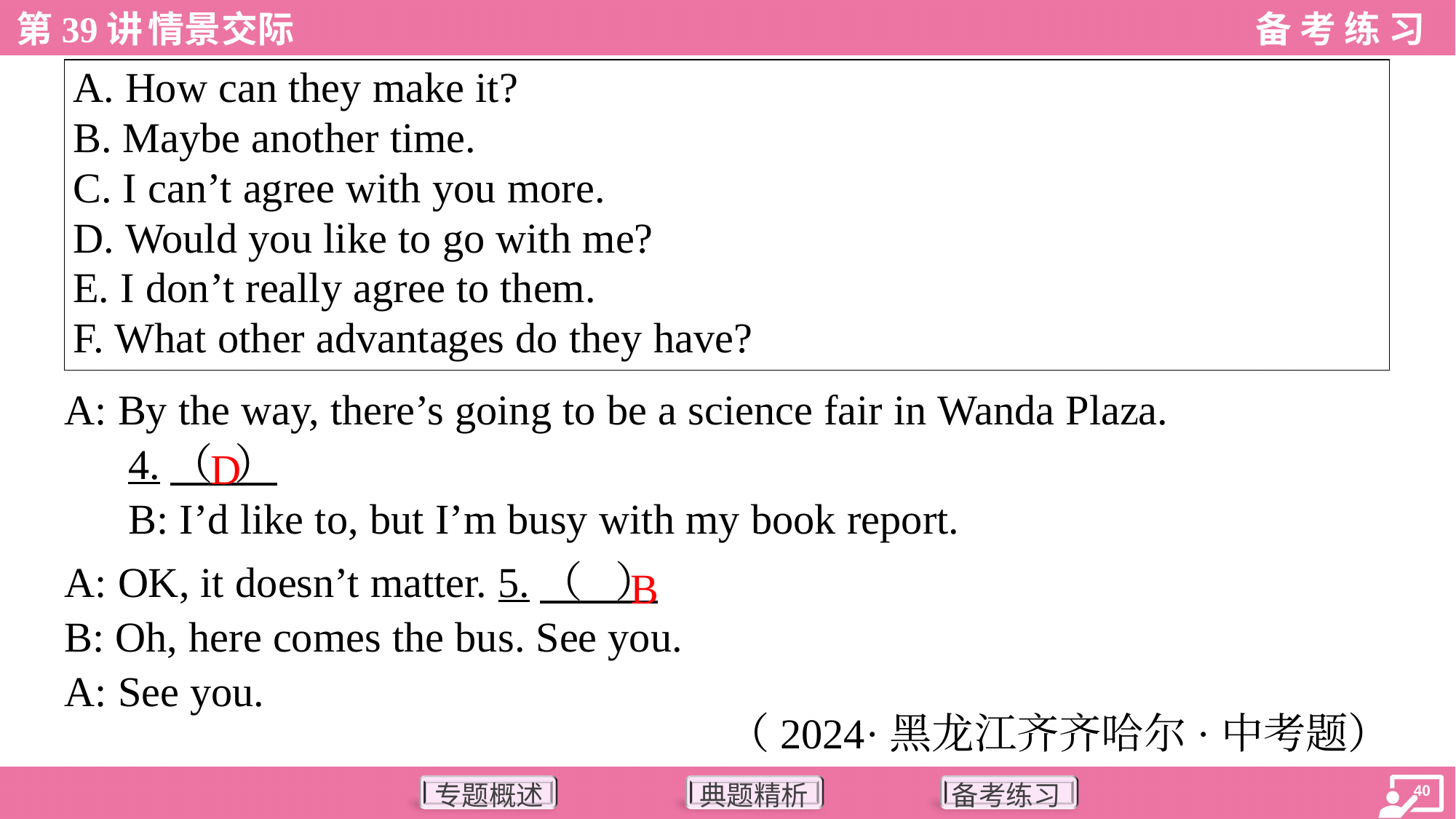

| A. How can they make it? B. Maybe another time. C. I can’t agree with you more. D. Would you like to go with me? E. I don’t really agree to them. F. What other advantages do they have? |
| --- |

A: By the way, there’s going to be a science fair in Wanda Plaza.
4.（  ）
B: I’d like to, but I’m busy with my book report.
D
B
A: OK, it doesn’t matter. 5.（   ）
B: Oh, here comes the bus. See you.
A: See you.
（2024·黑龙江齐齐哈尔·中考题）